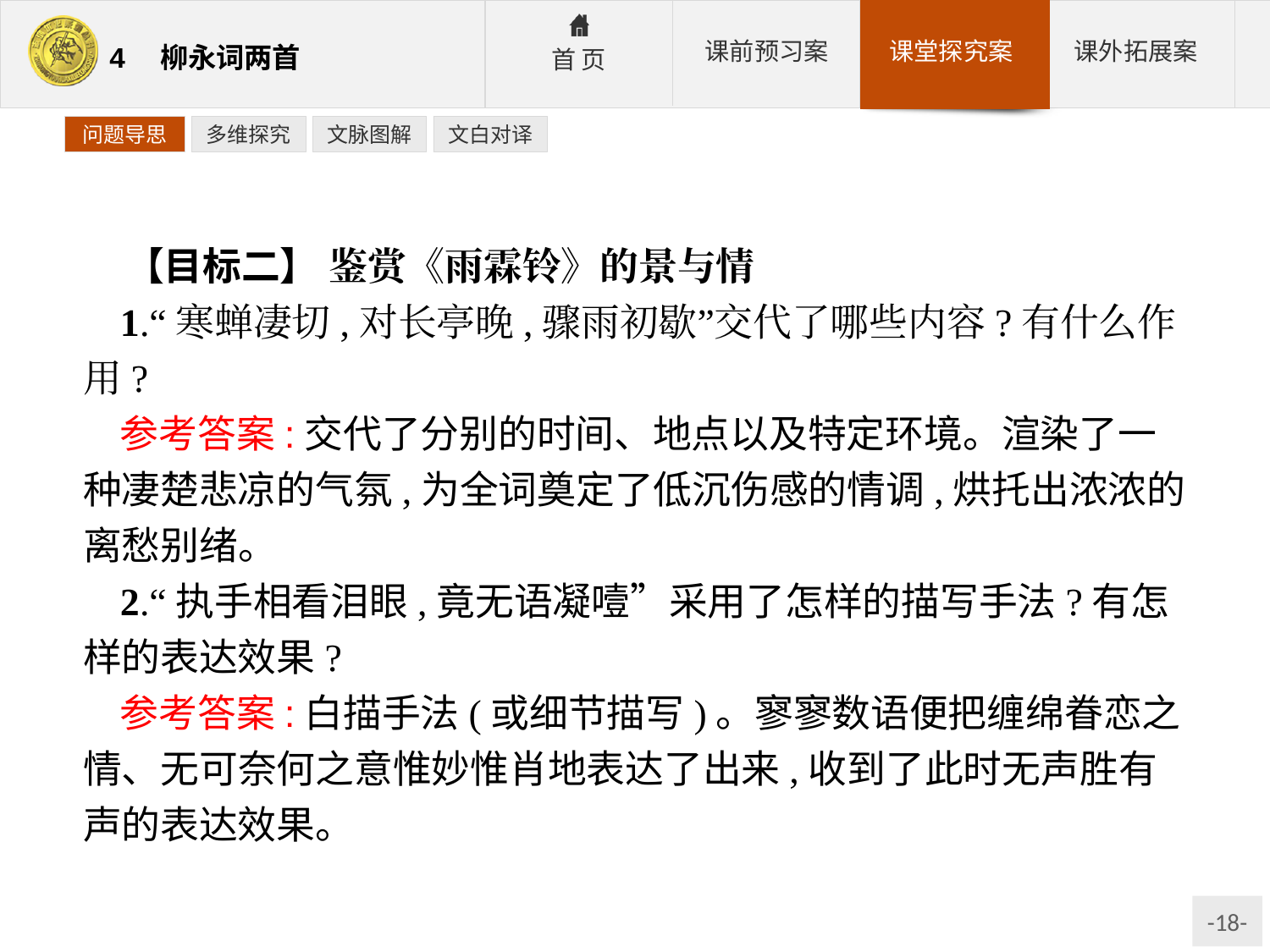

问题导思
多维探究
文脉图解
文白对译
【目标二】 鉴赏《雨霖铃》的景与情
1.“寒蝉凄切,对长亭晚,骤雨初歇”交代了哪些内容?有什么作用?
参考答案:交代了分别的时间、地点以及特定环境。渲染了一种凄楚悲凉的气氛,为全词奠定了低沉伤感的情调,烘托出浓浓的离愁别绪。
2.“执手相看泪眼,竟无语凝噎”采用了怎样的描写手法?有怎样的表达效果?
参考答案:白描手法(或细节描写)。寥寥数语便把缠绵眷恋之情、无可奈何之意惟妙惟肖地表达了出来,收到了此时无声胜有声的表达效果。